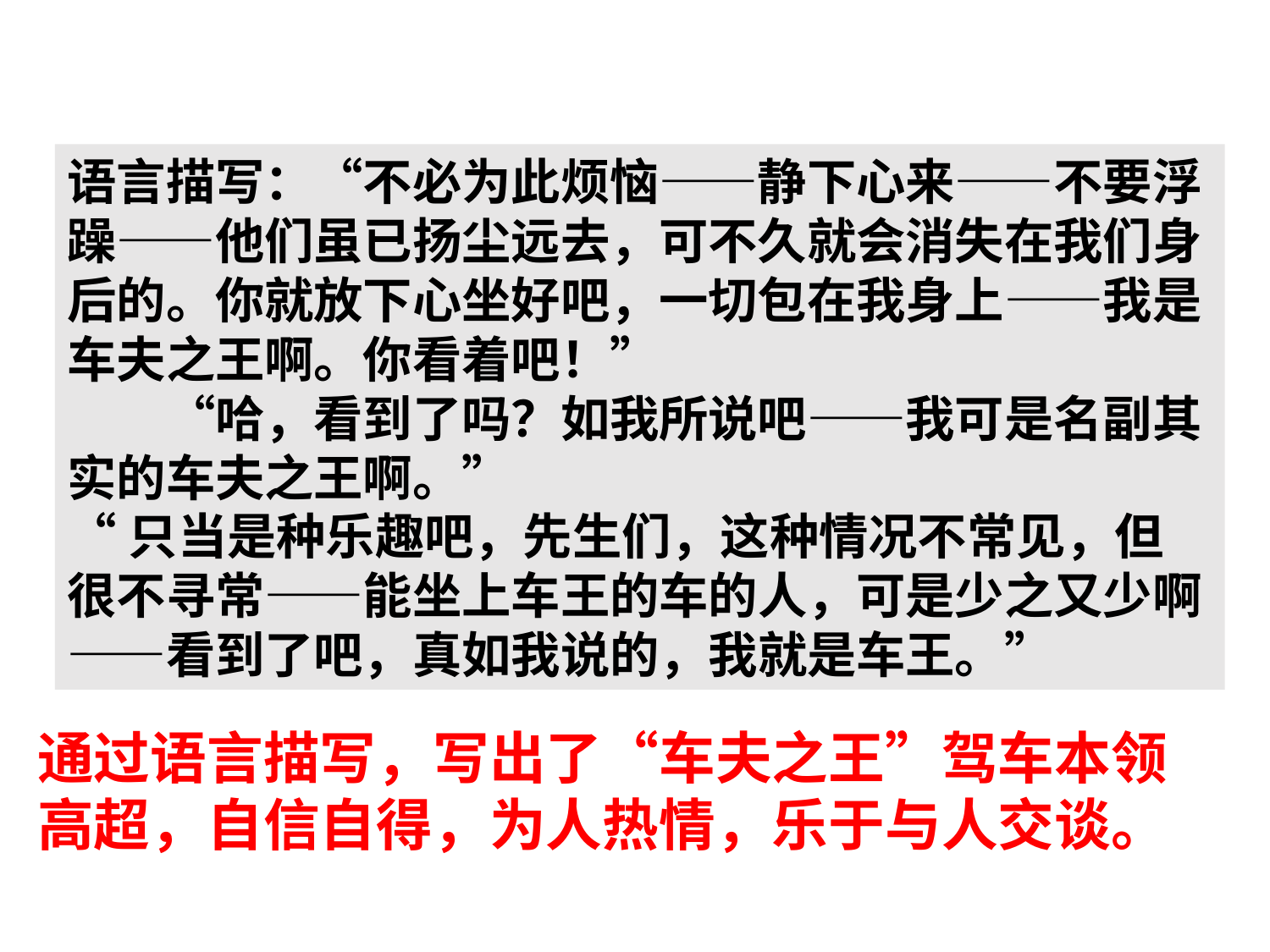

语言描写：“不必为此烦恼——静下心来——不要浮躁——他们虽已扬尘远去，可不久就会消失在我们身后的。你就放下心坐好吧，一切包在我身上——我是车夫之王啊。你看着吧！”
　　“哈，看到了吗？如我所说吧——我可是名副其实的车夫之王啊。”
“只当是种乐趣吧，先生们，这种情况不常见，但很不寻常——能坐上车王的车的人，可是少之又少啊——看到了吧，真如我说的，我就是车王。”
通过语言描写，写出了“车夫之王”驾车本领高超，自信自得，为人热情，乐于与人交谈。